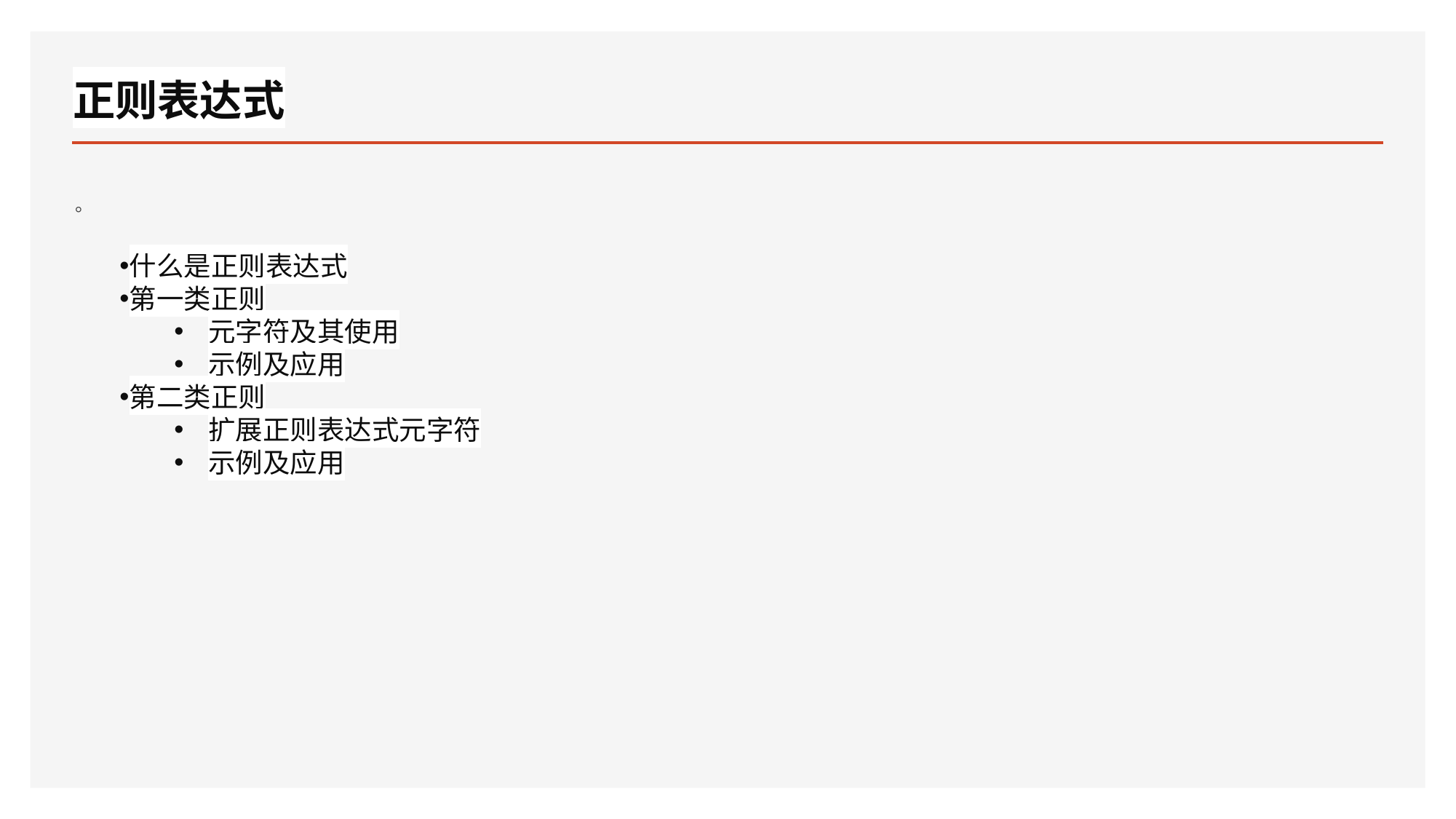

# 正则表达式
。
什么是正则表达式
第一类正则
元字符及其使用
示例及应用
第二类正则
扩展正则表达式元字符
示例及应用